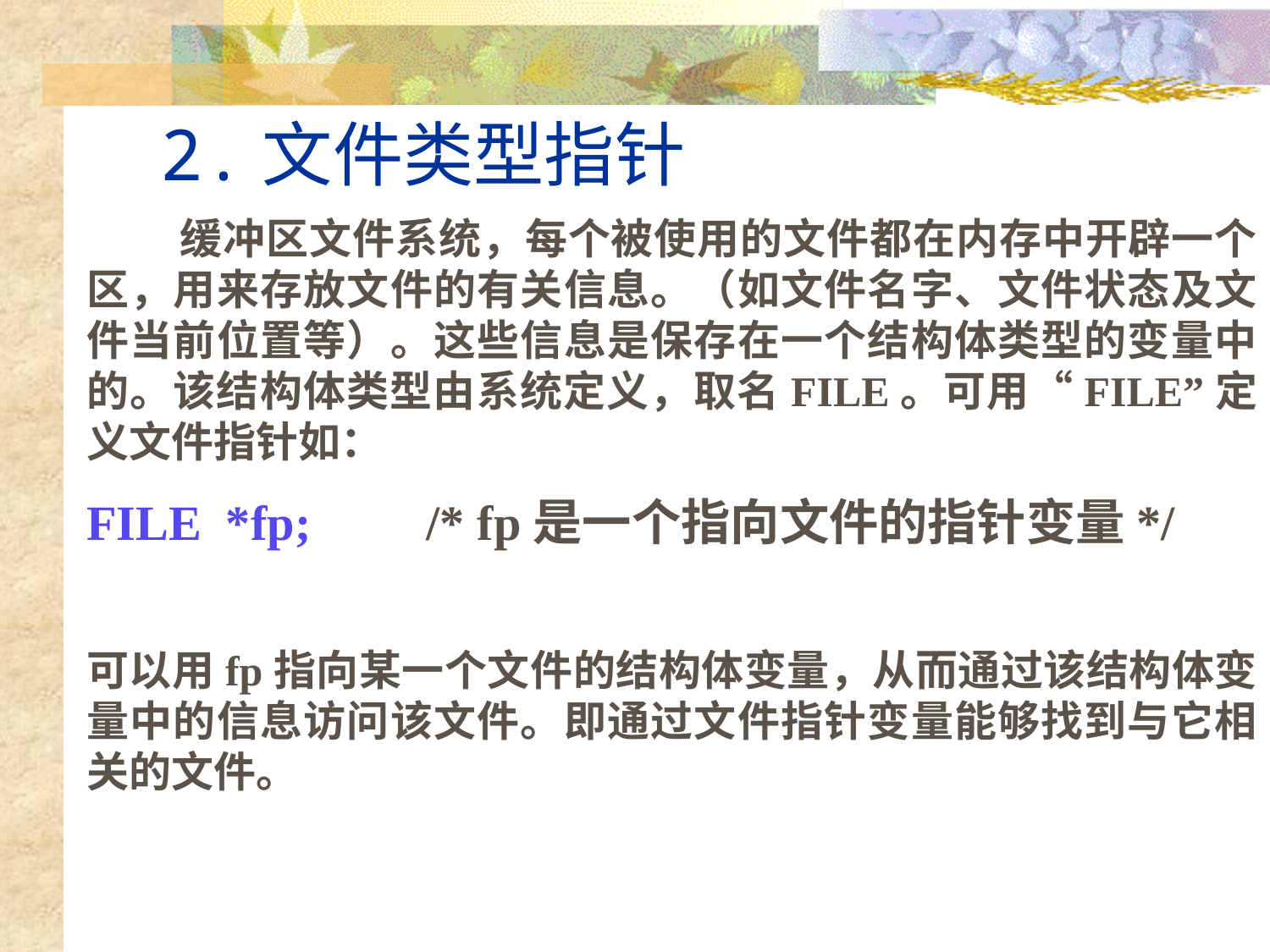

# 2.文件类型指针
        缓冲区文件系统，每个被使用的文件都在内存中开辟一个区，用来存放文件的有关信息。（如文件名字、文件状态及文件当前位置等）。这些信息是保存在一个结构体类型的变量中的。该结构体类型由系统定义，取名FILE。可用“FILE”定义文件指针如：
FILE  *fp;	       /* fp是一个指向文件的指针变量*/

可以用fp指向某一个文件的结构体变量，从而通过该结构体变量中的信息访问该文件。即通过文件指针变量能够找到与它相关的文件。